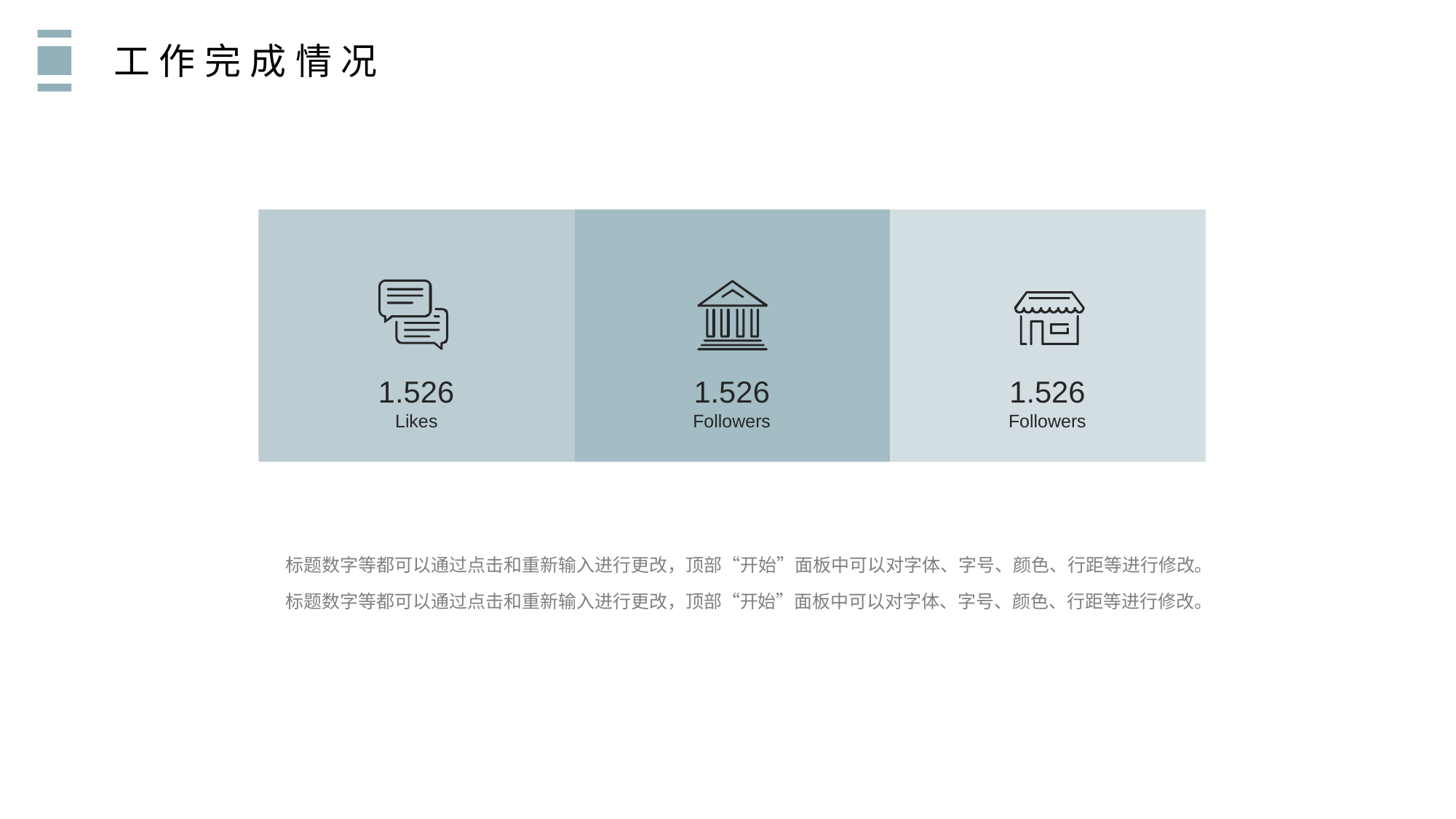

工作完成情况

1.526
Likes

1.526
Followers

1.526
Followers
标题数字等都可以通过点击和重新输入进行更改，顶部“开始”面板中可以对字体、字号、颜色、行距等进行修改。标题数字等都可以通过点击和重新输入进行更改，顶部“开始”面板中可以对字体、字号、颜色、行距等进行修改。